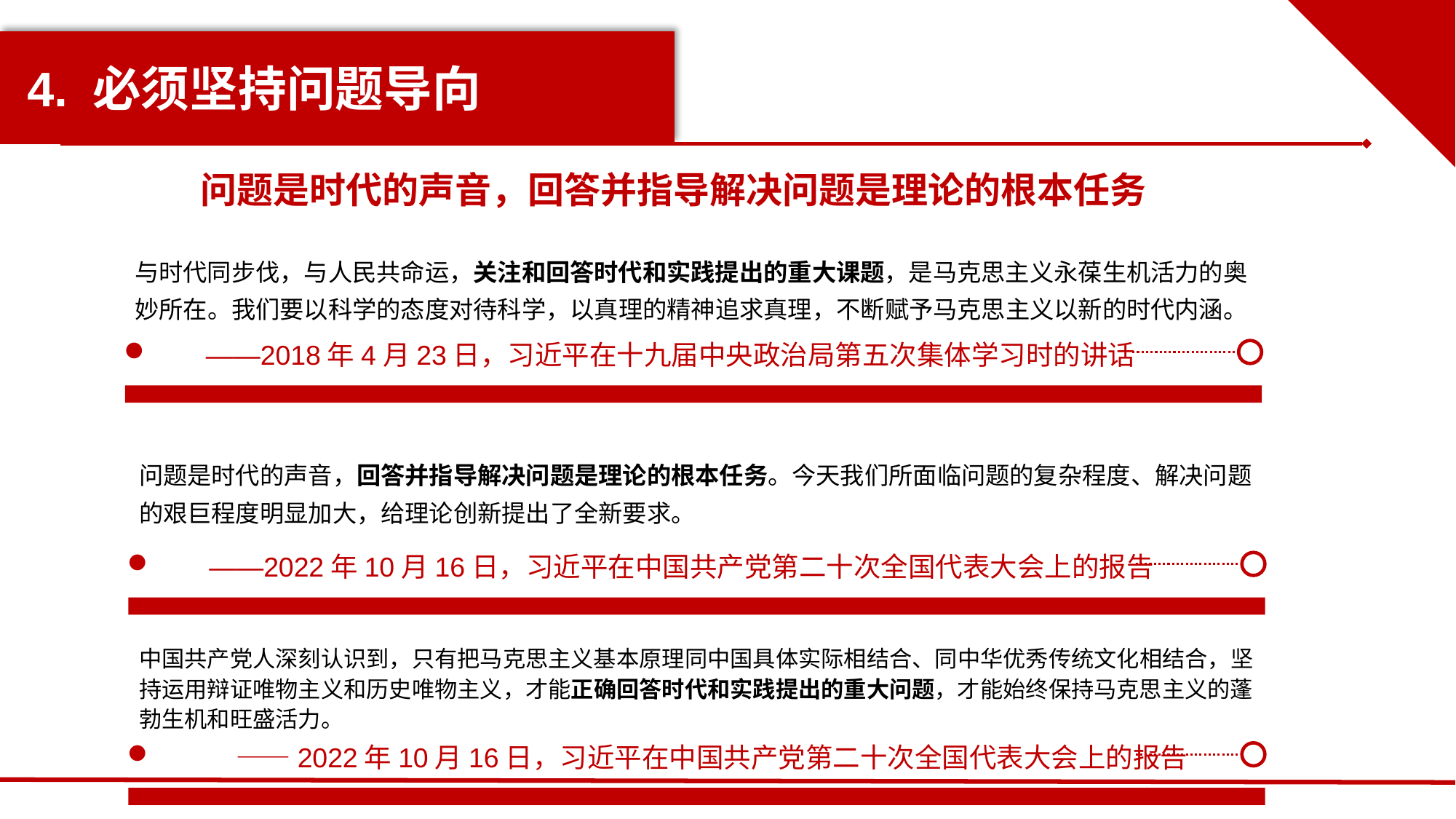

# 4. 必须坚持问题导向
问题是时代的声音，回答并指导解决问题是理论的根本任务
与时代同步伐，与人民共命运，关注和回答时代和实践提出的重大课题，是马克思主义永葆生机活力的奥妙所在。我们要以科学的态度对待科学，以真理的精神追求真理，不断赋予马克思主义以新的时代内涵。
——2018年4月23日，习近平在十九届中央政治局第五次集体学习时的讲话

问题是时代的声音，回答并指导解决问题是理论的根本任务。今天我们所面临问题的复杂程度、解决问题的艰巨程度明显加大，给理论创新提出了全新要求。
——2022年10月16日，习近平在中国共产党第二十次全国代表大会上的报告

中国共产党人深刻认识到，只有把马克思主义基本原理同中国具体实际相结合、同中华优秀传统文化相结合，坚持运用辩证唯物主义和历史唯物主义，才能正确回答时代和实践提出的重大问题，才能始终保持马克思主义的蓬勃生机和旺盛活力。
　——2022年10月16日，习近平在中国共产党第二十次全国代表大会上的报告